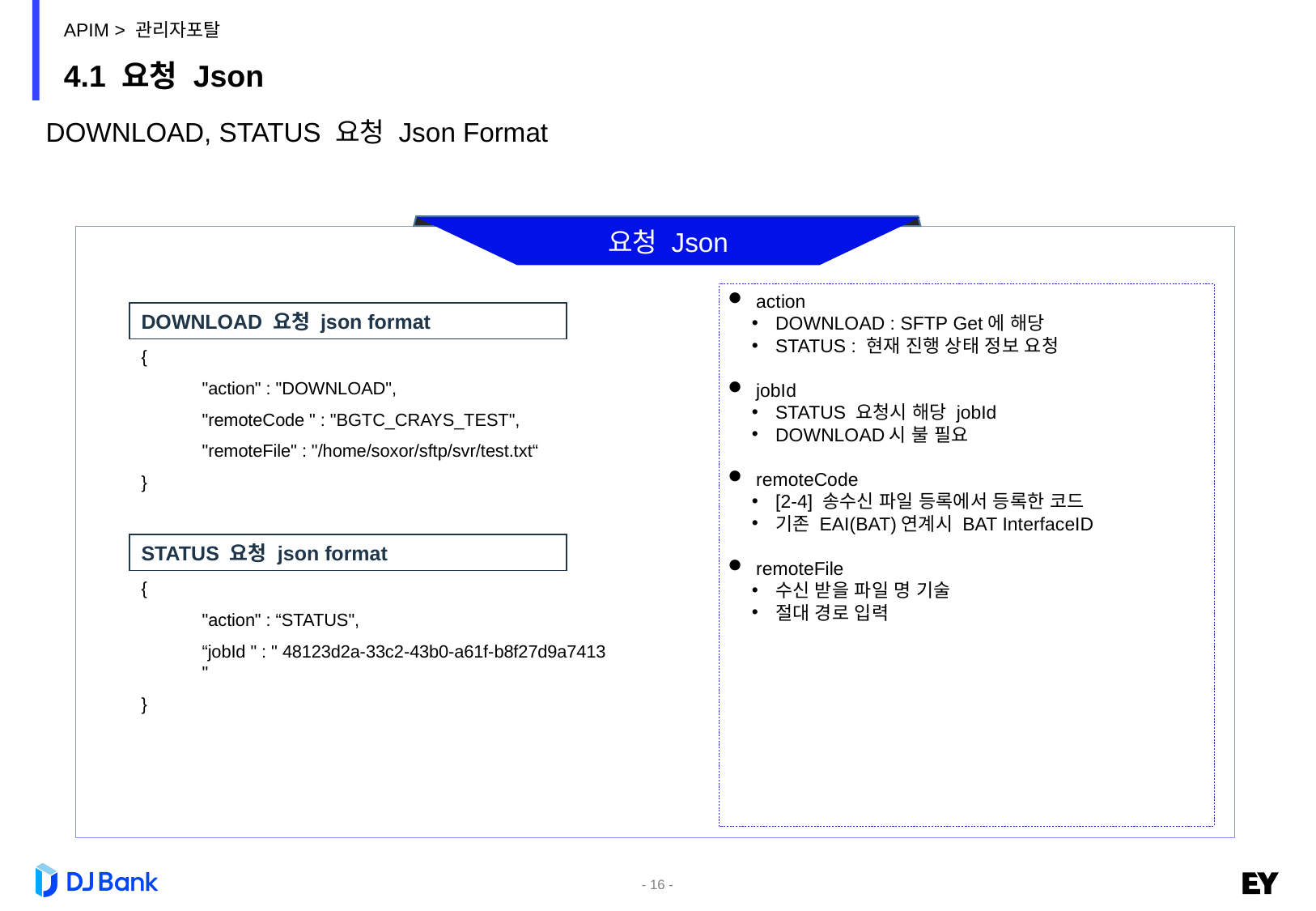

APIM > 관리자포탈
# 4.1 요청 Json
DOWNLOAD, STATUS 요청 Json Format

요청 Json

 action
DOWNLOAD : SFTP Get에 해당
STATUS : 현재 진행 상태 정보 요청

 jobId
STATUS 요청시 해당 jobId
DOWNLOAD시 불 필요

 remoteCode
[2-4] 송수신 파일 등록에서 등록한 코드
기존 EAI(BAT)연계시 BAT InterfaceID

 remoteFile
수신 받을 파일 명 기술
절대 경로 입력

DOWNLOAD 요청 json format

{
"action" : "DOWNLOAD",
"remoteCode " : "BGTC_CRAYS_TEST",
"remoteFile" : "/home/soxor/sftp/svr/test.txt“
}
STATUS 요청 json format
{
"action" : “STATUS",
“jobId " : " 48123d2a-33c2-43b0-a61f-b8f27d9a7413 "
}